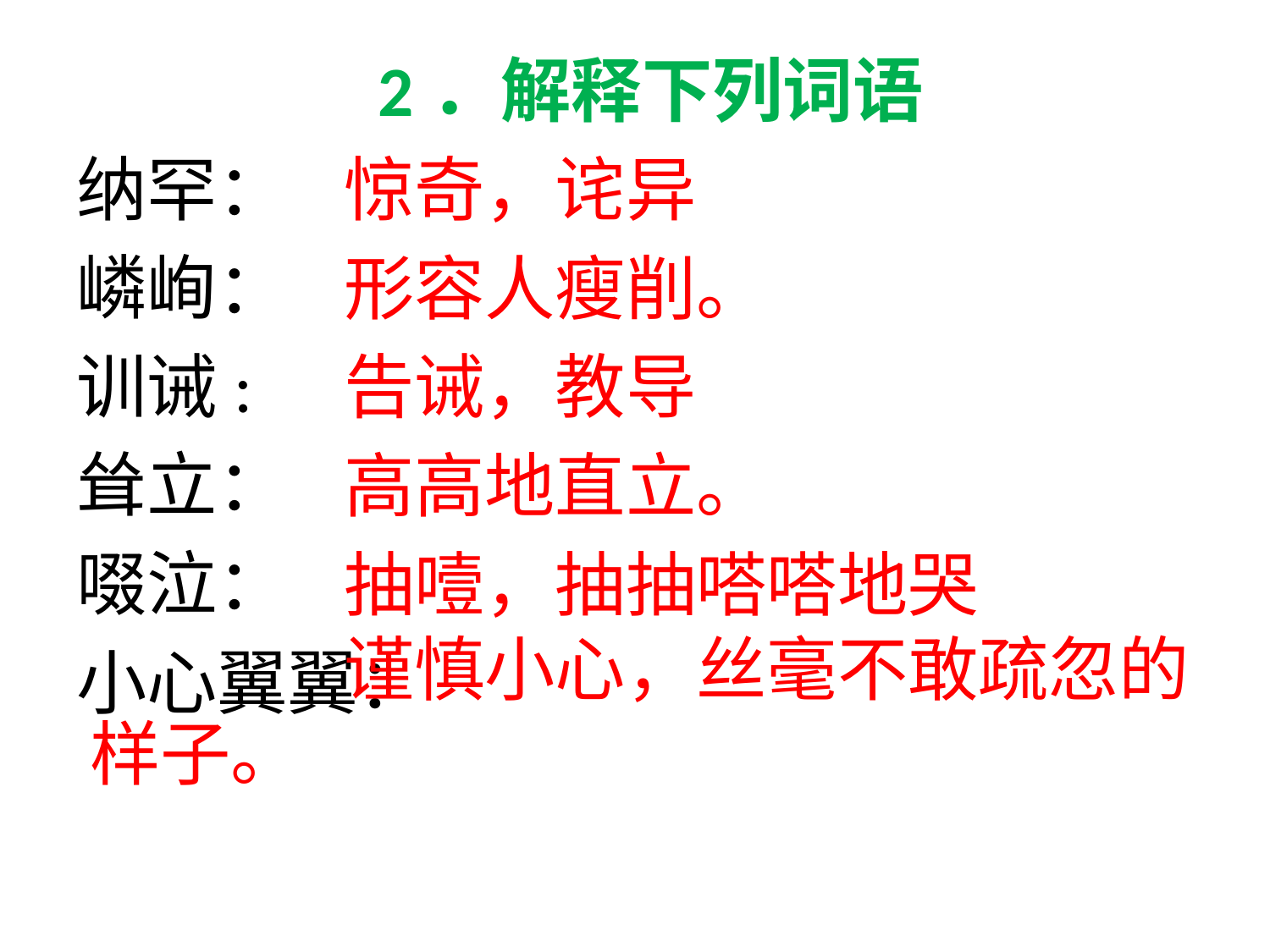

2．解释下列词语
纳罕：
嶙峋：
训诫:
耸立：
啜泣：
小心翼翼：

			惊奇，诧异
			形容人瘦削。
			告诫，教导
			高高地直立。
			抽噎，抽抽嗒嗒地哭					谨慎小心，丝毫不敢疏忽的样子。